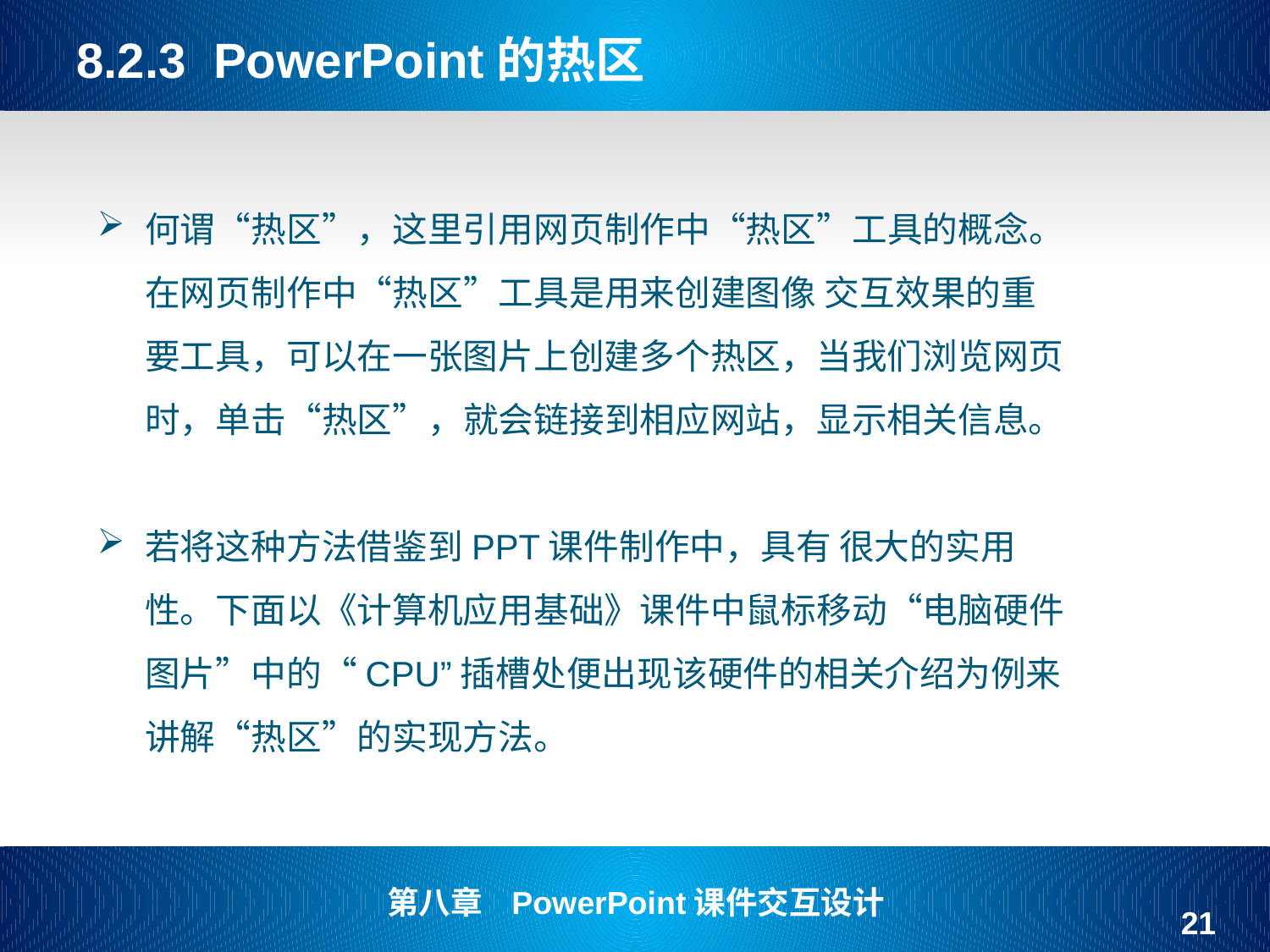

# 8.2.3  PowerPoint的热区
何谓“热区”，这里引用网页制作中“热区”工具的概念。在网页制作中“热区”工具是用来创建图像 交互效果的重要工具，可以在一张图片上创建多个热区，当我们浏览网页时，单击“热区”，就会链接到相应网站，显示相关信息。

若将这种方法借鉴到PPT课件制作中，具有 很大的实用性。下面以《计算机应用基础》课件中鼠标移动“电脑硬件图片”中的“CPU”插槽处便出现该硬件的相关介绍为例来讲解“热区”的实现方法。

21